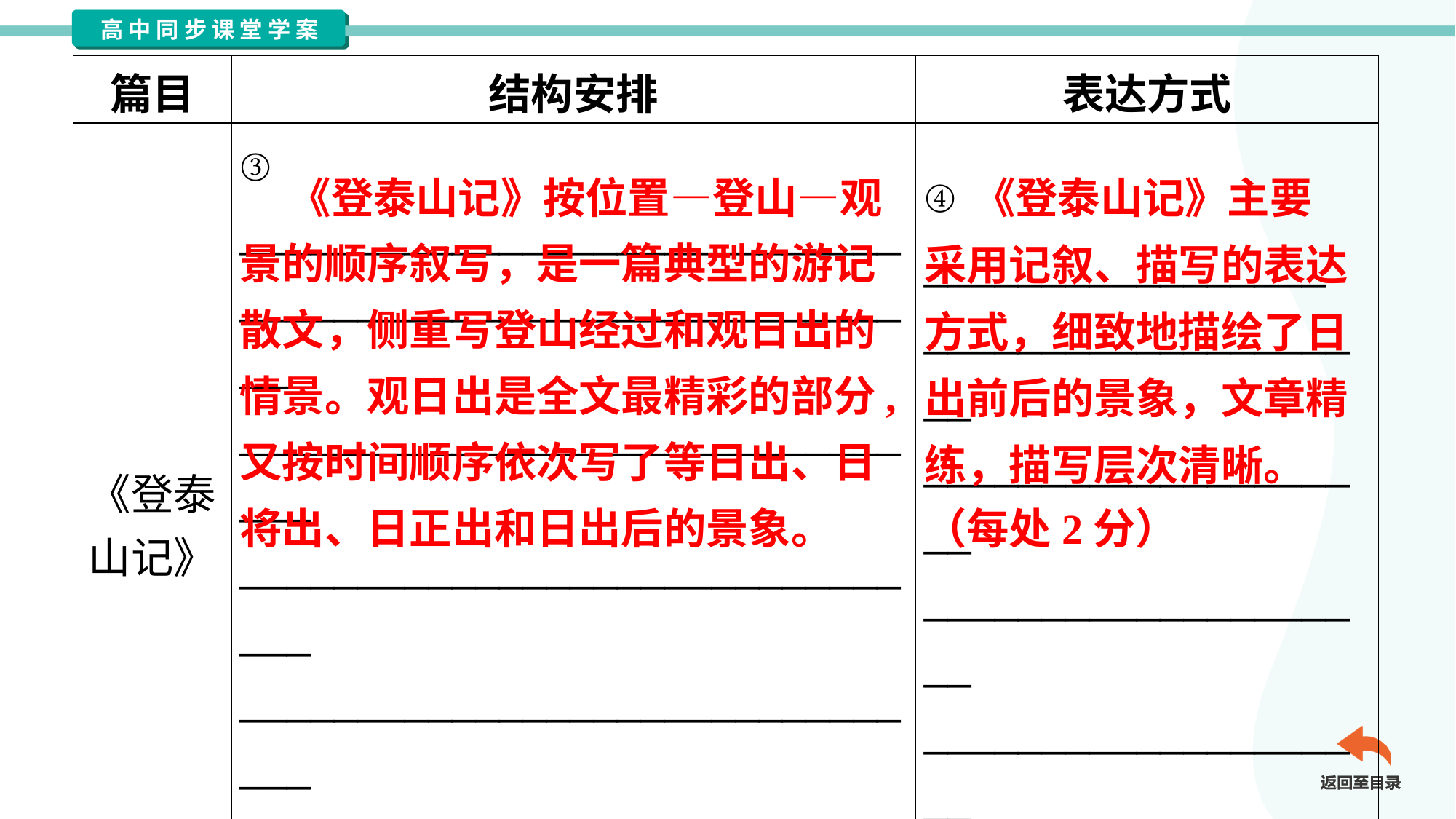

| 篇目 | 结构安排 | 表达方式 |
| --- | --- | --- |
| 《登泰 山记》 | ③ \_\_\_\_\_\_\_\_\_\_\_\_\_\_\_\_\_\_\_\_\_\_\_\_\_\_\_\_ \_\_\_\_\_\_\_\_\_\_\_\_\_\_\_\_\_\_\_\_\_\_\_\_\_\_\_\_\_\_\_ \_\_\_\_\_\_\_\_\_\_\_\_\_\_\_\_\_\_\_\_\_\_\_\_\_\_\_\_\_\_\_ \_\_\_\_\_\_\_\_\_\_\_\_\_\_\_\_\_\_\_\_\_\_\_\_\_\_\_\_\_\_\_ \_\_\_\_\_\_\_\_\_\_\_\_\_\_\_\_\_\_\_\_\_\_\_\_\_\_\_\_\_\_\_ \_\_\_\_\_\_\_\_\_\_\_\_\_\_\_\_\_\_\_\_\_\_\_\_\_\_\_\_\_\_\_ | ④ \_\_\_\_\_\_\_\_\_\_\_\_\_\_\_\_\_ \_\_\_\_\_\_\_\_\_\_\_\_\_\_\_\_\_\_\_\_ \_\_\_\_\_\_\_\_\_\_\_\_\_\_\_\_\_\_\_\_ \_\_\_\_\_\_\_\_\_\_\_\_\_\_\_\_\_\_\_\_ \_\_\_\_\_\_\_\_\_\_\_\_\_\_\_\_\_\_\_\_ \_\_\_\_\_\_\_\_\_\_\_\_\_\_\_\_\_ |
    《登泰山记》按位置—登山—观景的顺序叙写，是一篇典型的游记散文，侧重写登山经过和观日出的情景。观日出是全文最精彩的部分,又按时间顺序依次写了等日出、日将出、日正出和日出后的景象。
    《登泰山记》主要
采用记叙、描写的表达
方式，细致地描绘了日
出前后的景象，文章精
练，描写层次清晰。
（每处2分）